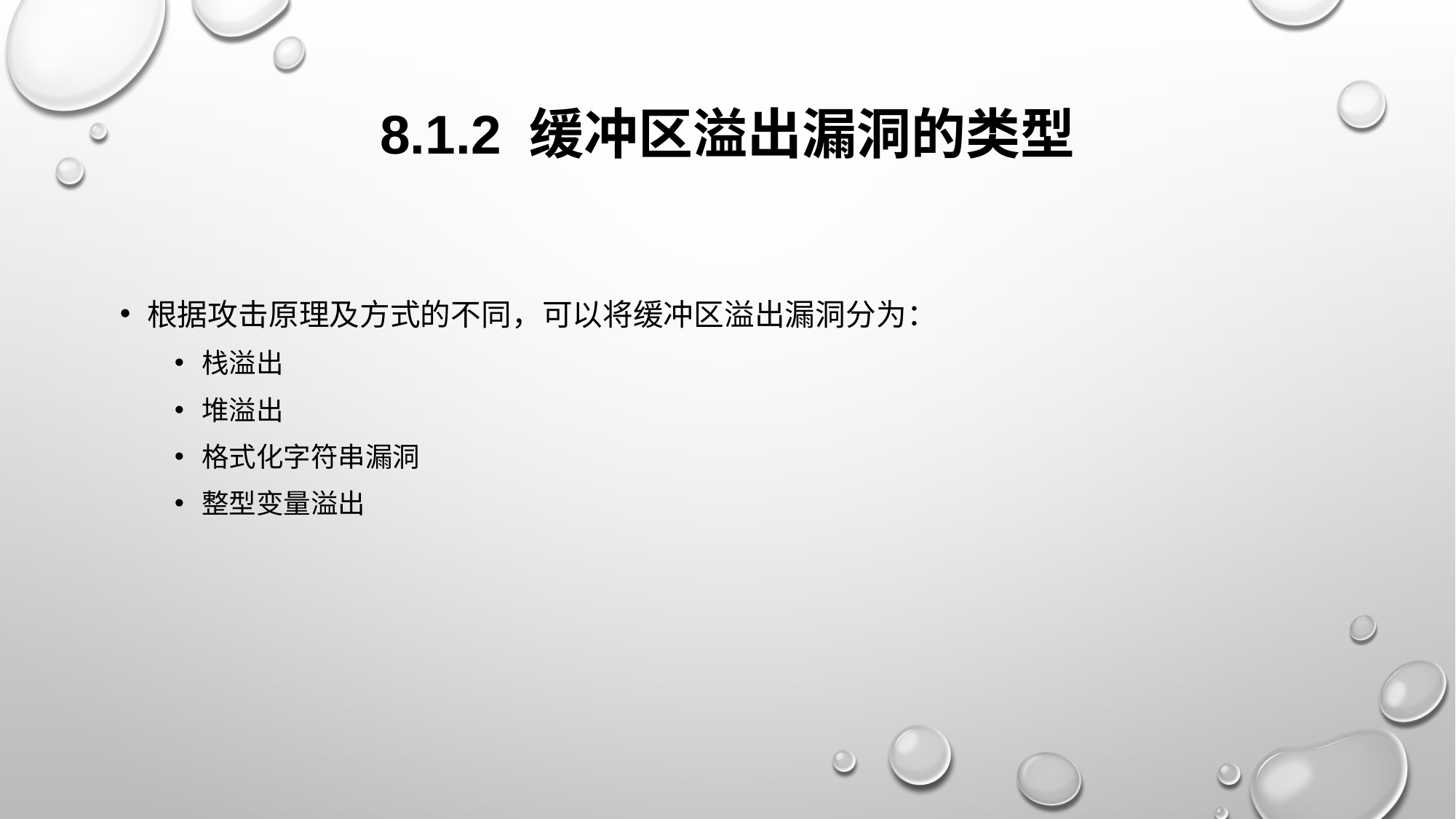

# 8.1.2 缓冲区溢出漏洞的类型
根据攻击原理及方式的不同，可以将缓冲区溢出漏洞分为：
栈溢出
堆溢出
格式化字符串漏洞
整型变量溢出